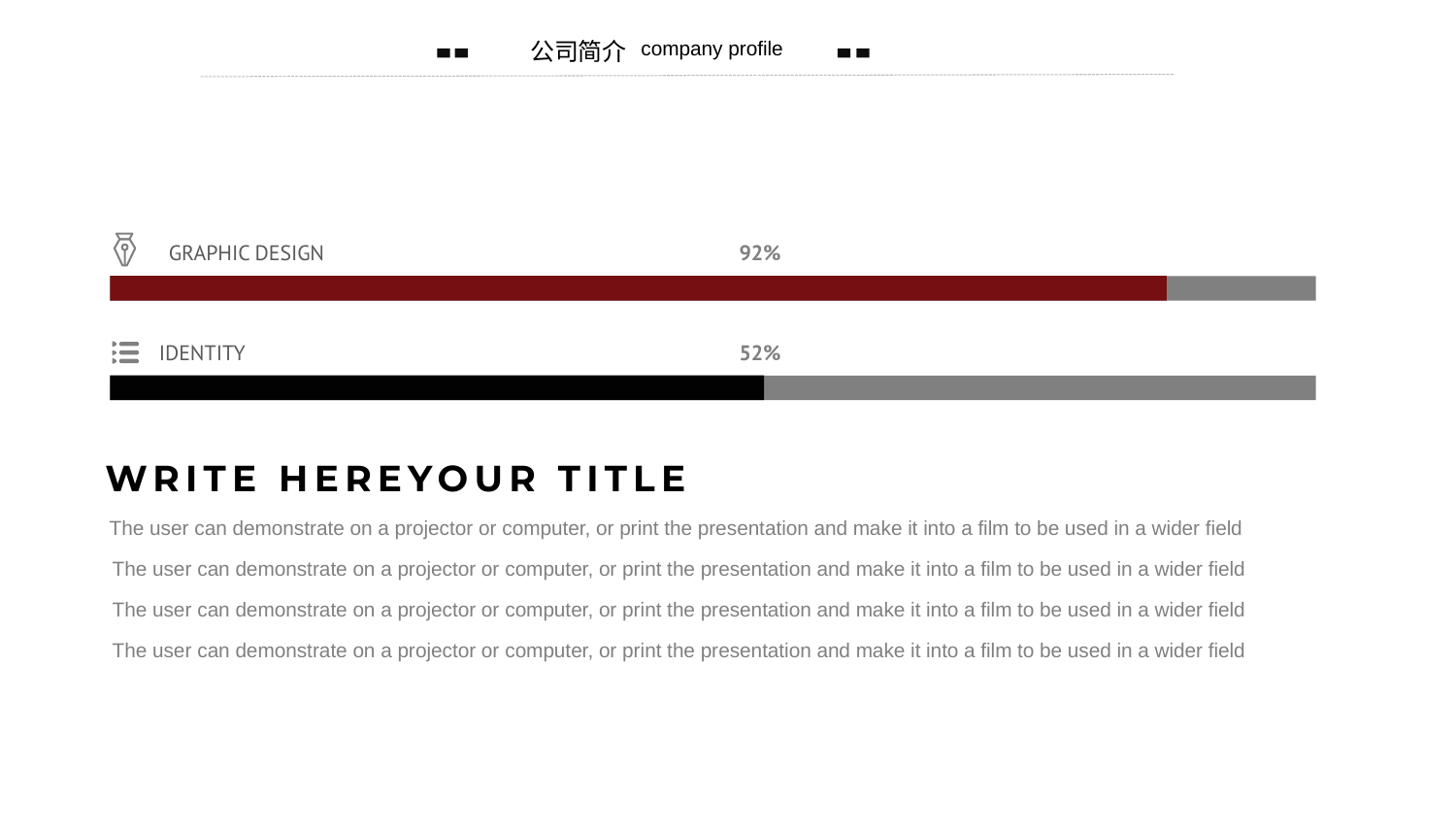

公司简介
company profile

GRAPHIC DESIGN
92%

IDENTITY
52%

WRITE HEREYOUR TITLE

The user can demonstrate on a projector or computer, or print the presentation and make it into a film to be used in a wider field
The user can demonstrate on a projector or computer, or print the presentation and make it into a film to be used in a wider field
The user can demonstrate on a projector or computer, or print the presentation and make it into a film to be used in a wider field
The user can demonstrate on a projector or computer, or print the presentation and make it into a film to be used in a wider field